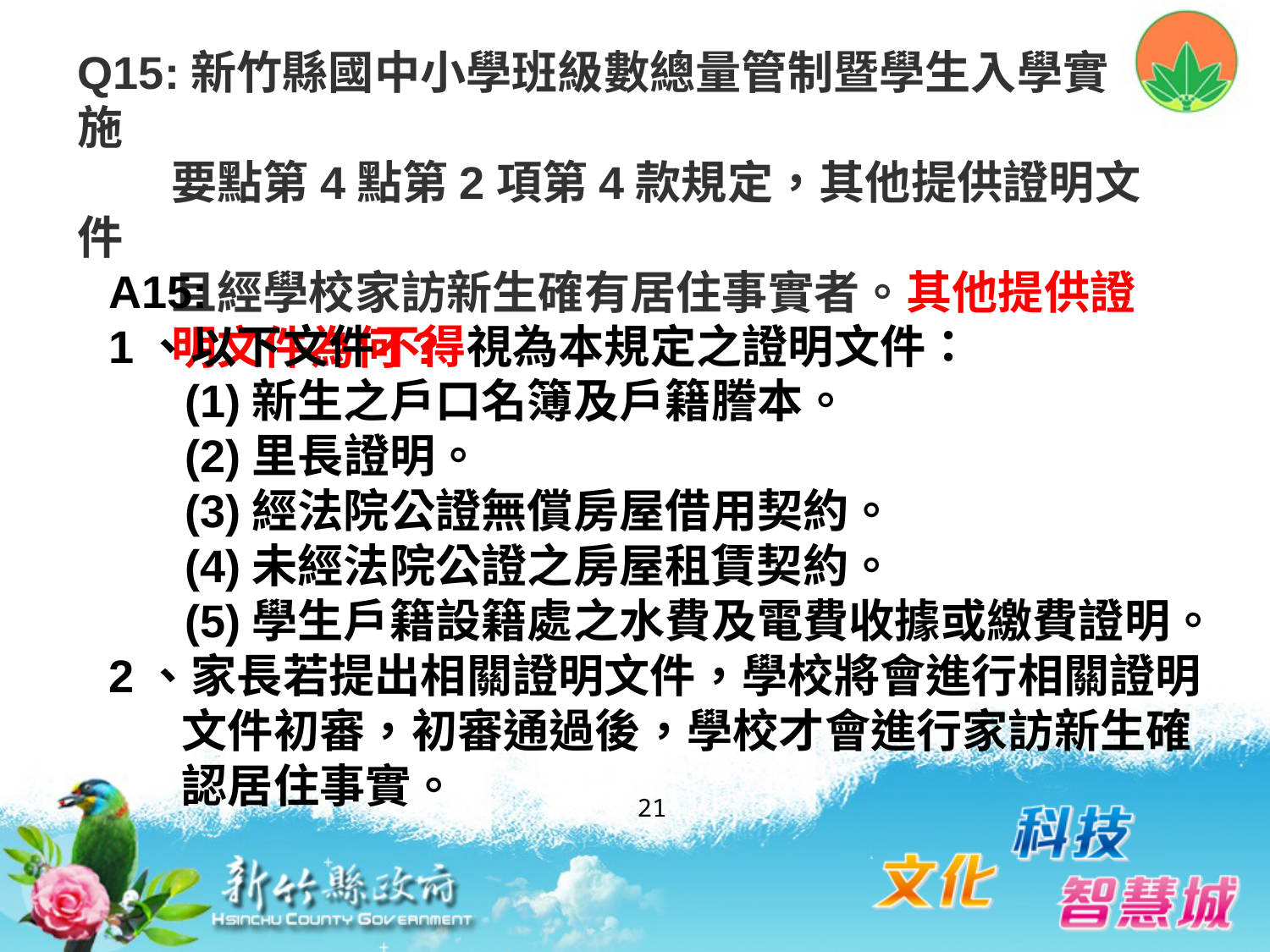

Q15:新竹縣國中小學班級數總量管制暨學生入學實施
        要點第4點第2項第4款規定，其他提供證明文件
        且經學校家訪新生確有居住事實者。其他提供證
        明文件為何?

A15:
1、以下文件不得視為本規定之證明文件：
      (1)新生之戶口名簿及戶籍謄本。
      (2)里長證明。
      (3)經法院公證無償房屋借用契約。
      (4)未經法院公證之房屋租賃契約。
      (5)學生戶籍設籍處之水費及電費收據或繳費證明。
2、家長若提出相關證明文件，學校將會進行相關證明
      文件初審，初審通過後，學校才會進行家訪新生確
      認居住事實。

21